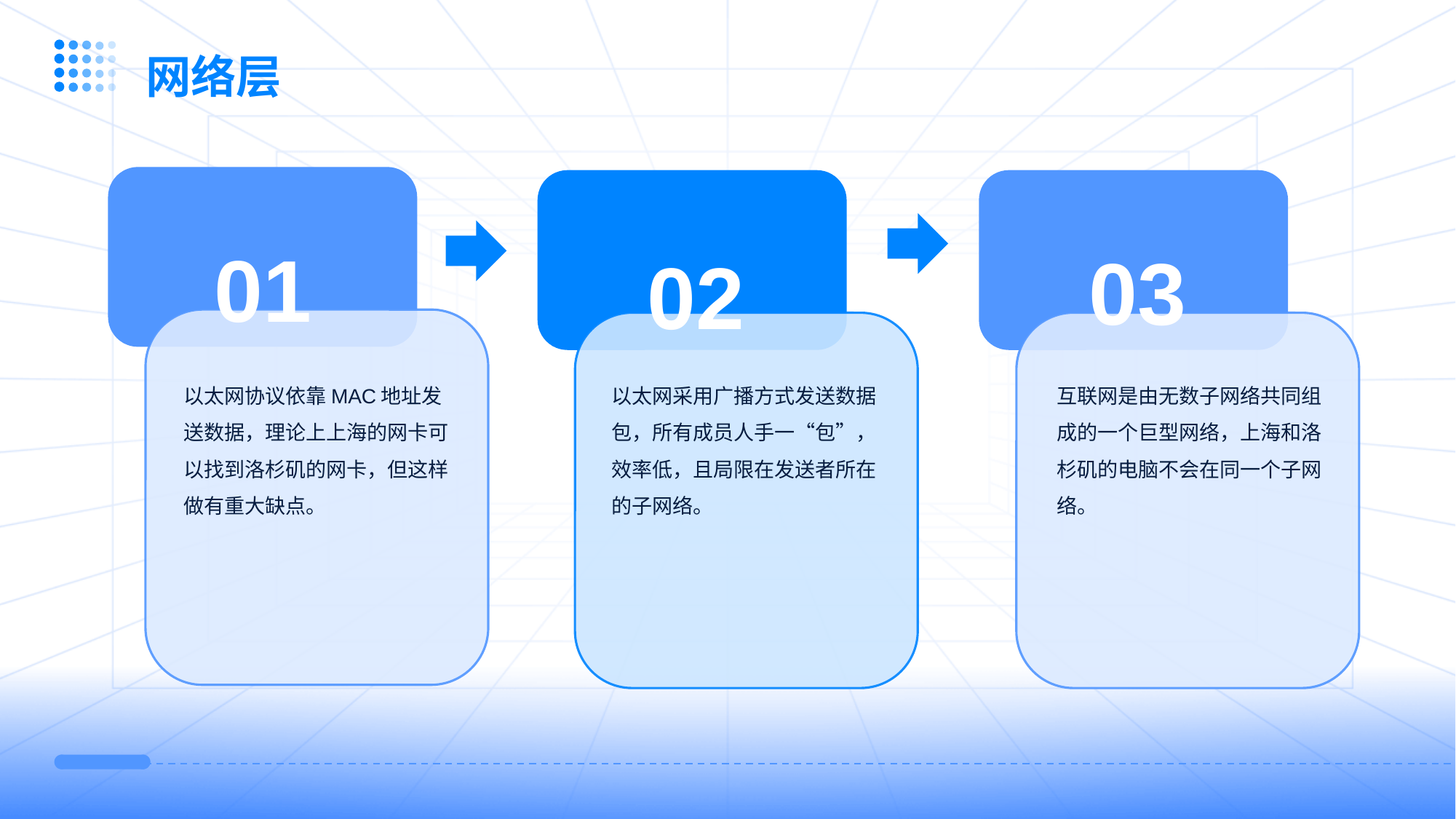

网络层

01
03
02

以太网协议依靠MAC地址发送数据，理论上上海的网卡可以找到洛杉矶的网卡，但这样做有重大缺点。
以太网采用广播方式发送数据包，所有成员人手一“包”，效率低，且局限在发送者所在的子网络。
互联网是由无数子网络共同组成的一个巨型网络，上海和洛杉矶的电脑不会在同一个子网络。